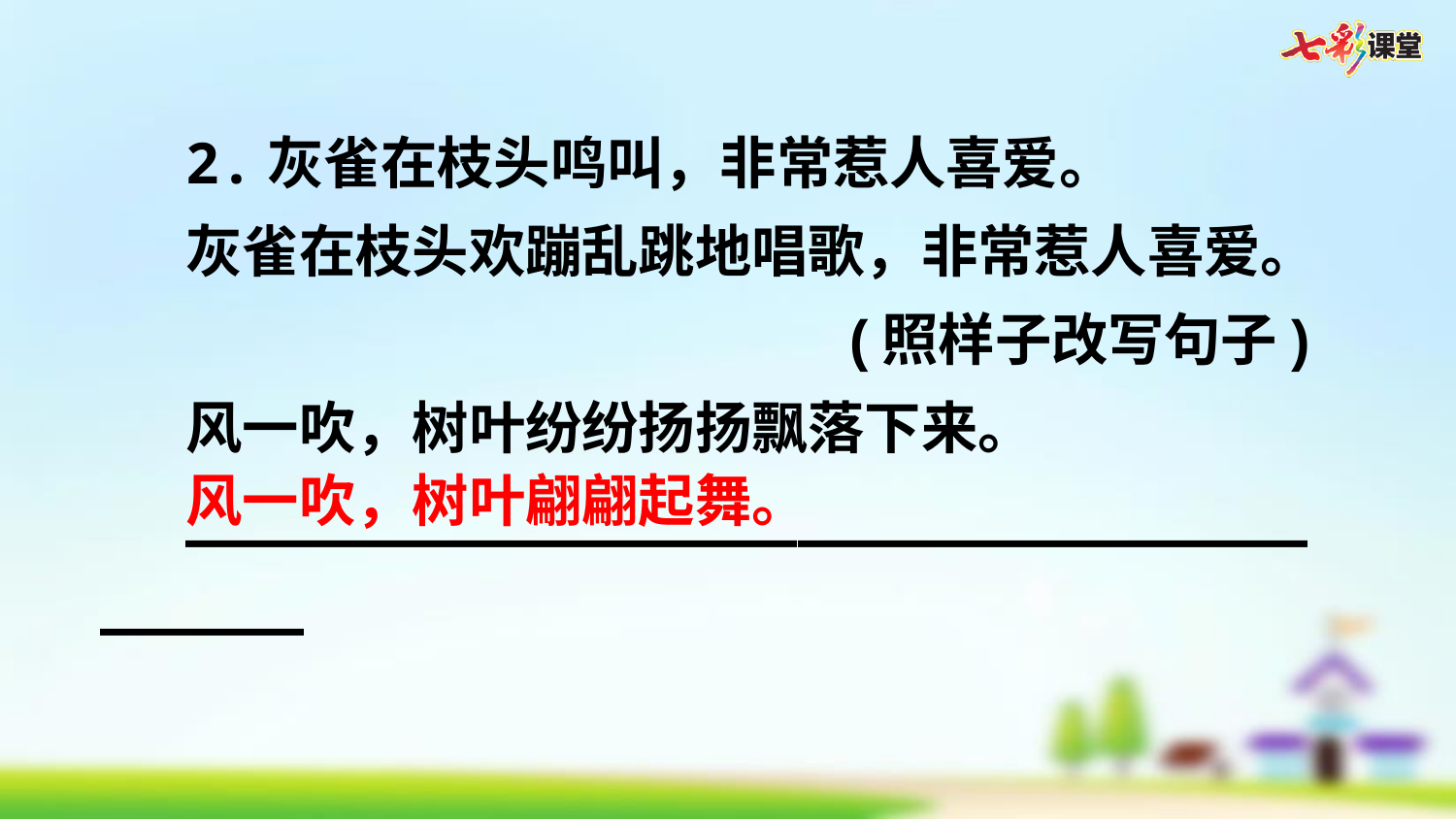

2.灰雀在枝头鸣叫，非常惹人喜爱。
灰雀在枝头欢蹦乱跳地唱歌，非常惹人喜爱。
(照样子改写句子)
风一吹，树叶纷纷扬扬飘落下来。
_______________________________________
风一吹，树叶翩翩起舞。